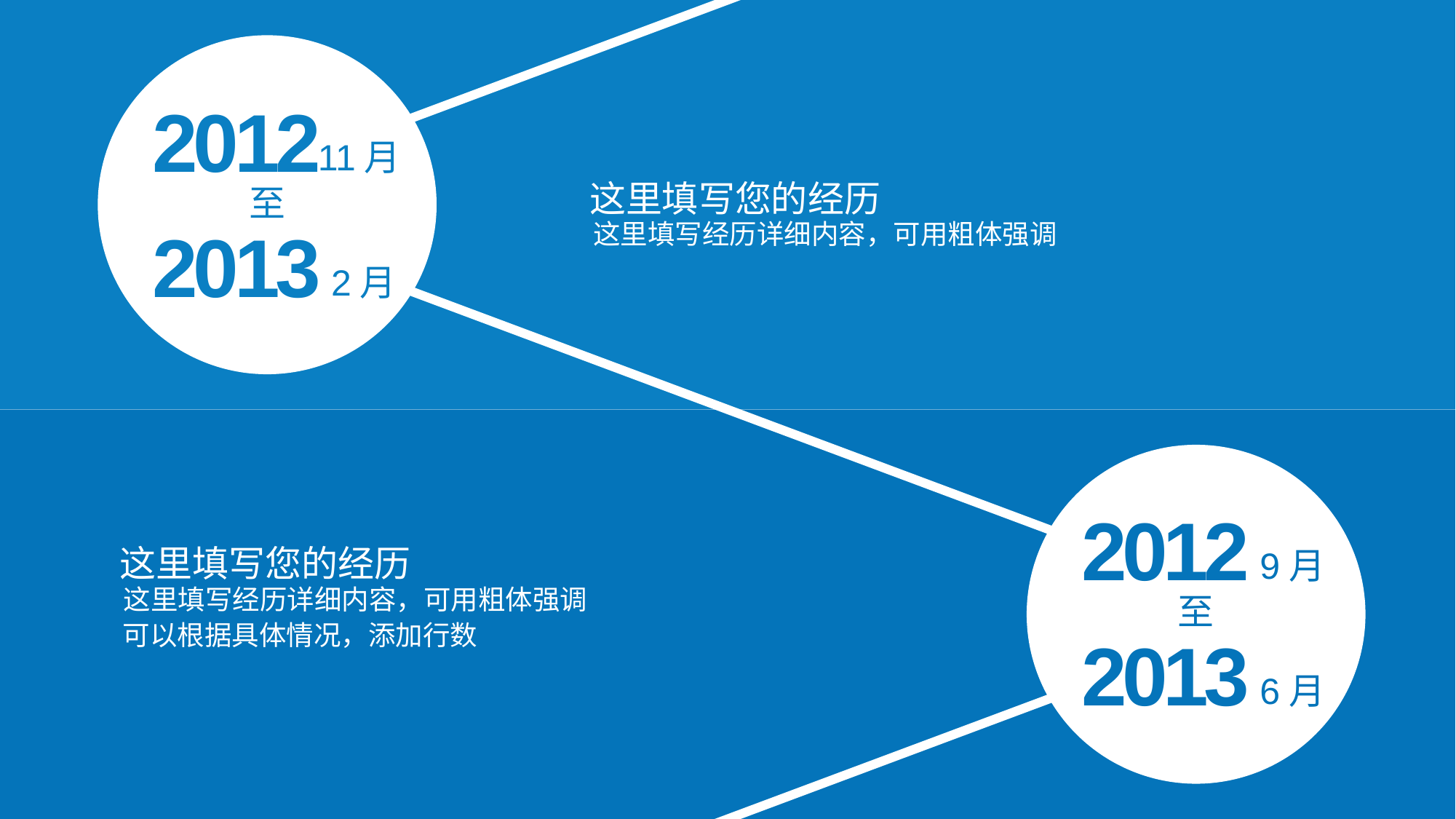

2012
11月
这里填写您的经历
至
2013
这里填写经历详细内容，可用粗体强调
2月

2012
这里填写您的经历
9月
这里填写经历详细内容，可用粗体强调
至
可以根据具体情况，添加行数
2013
6月